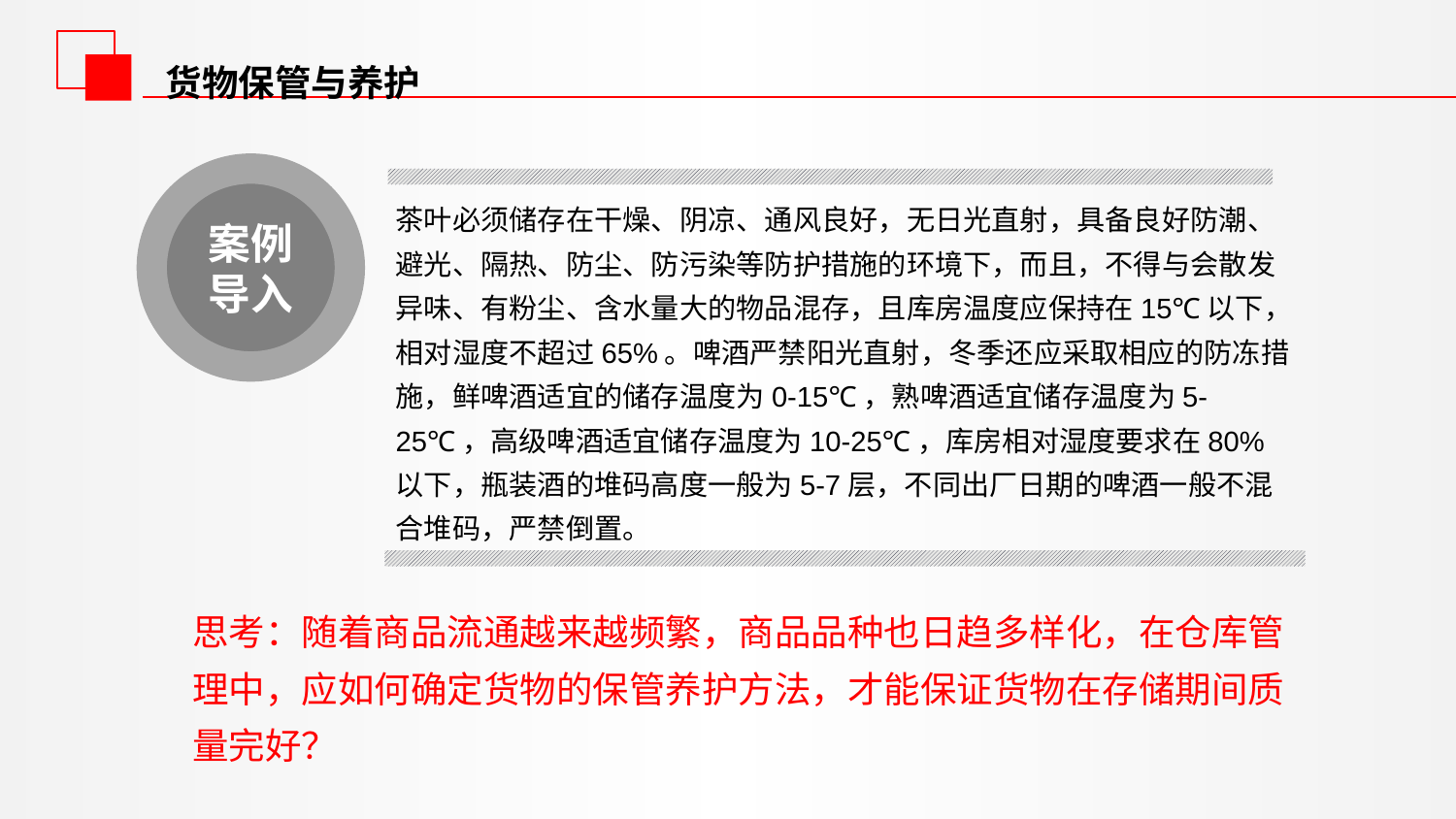

货物保管与养护
案例导入

茶叶必须储存在干燥、阴凉、通风良好，无日光直射，具备良好防潮、避光、隔热、防尘、防污染等防护措施的环境下，而且，不得与会散发异味、有粉尘、含水量大的物品混存，且库房温度应保持在15℃以下，相对湿度不超过65%。啤酒严禁阳光直射，冬季还应采取相应的防冻措施，鲜啤酒适宜的储存温度为0-15℃，熟啤酒适宜储存温度为5-25℃，高级啤酒适宜储存温度为10-25℃，库房相对湿度要求在80%以下，瓶装酒的堆码高度一般为5-7层，不同出厂日期的啤酒一般不混合堆码，严禁倒置。

思考：随着商品流通越来越频繁，商品品种也日趋多样化，在仓库管理中，应如何确定货物的保管养护方法，才能保证货物在存储期间质量完好？